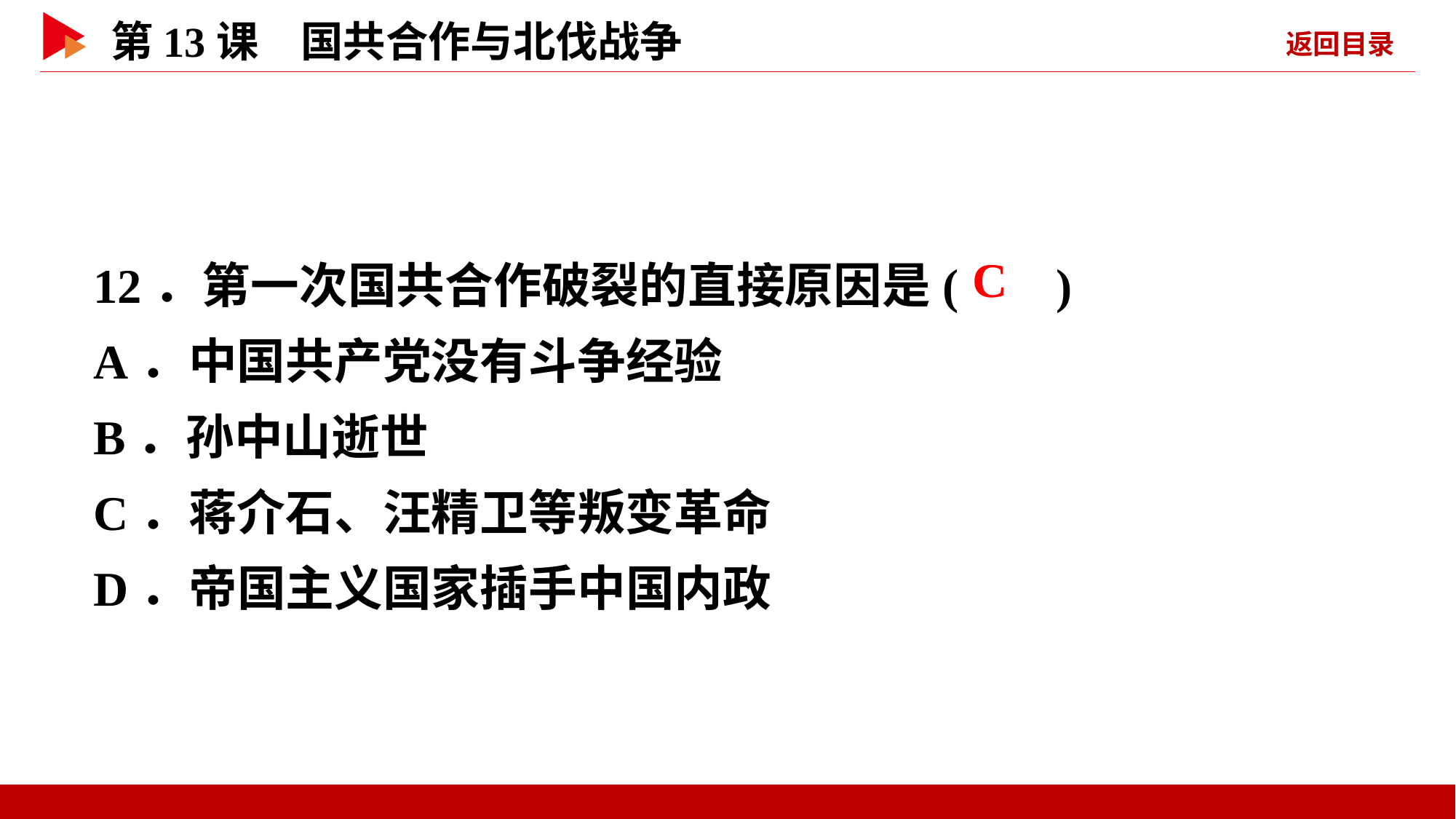

12．第一次国共合作破裂的直接原因是(        )
A．中国共产党没有斗争经验
B．孙中山逝世
C．蒋介石、汪精卫等叛变革命
D．帝国主义国家插手中国内政
   C